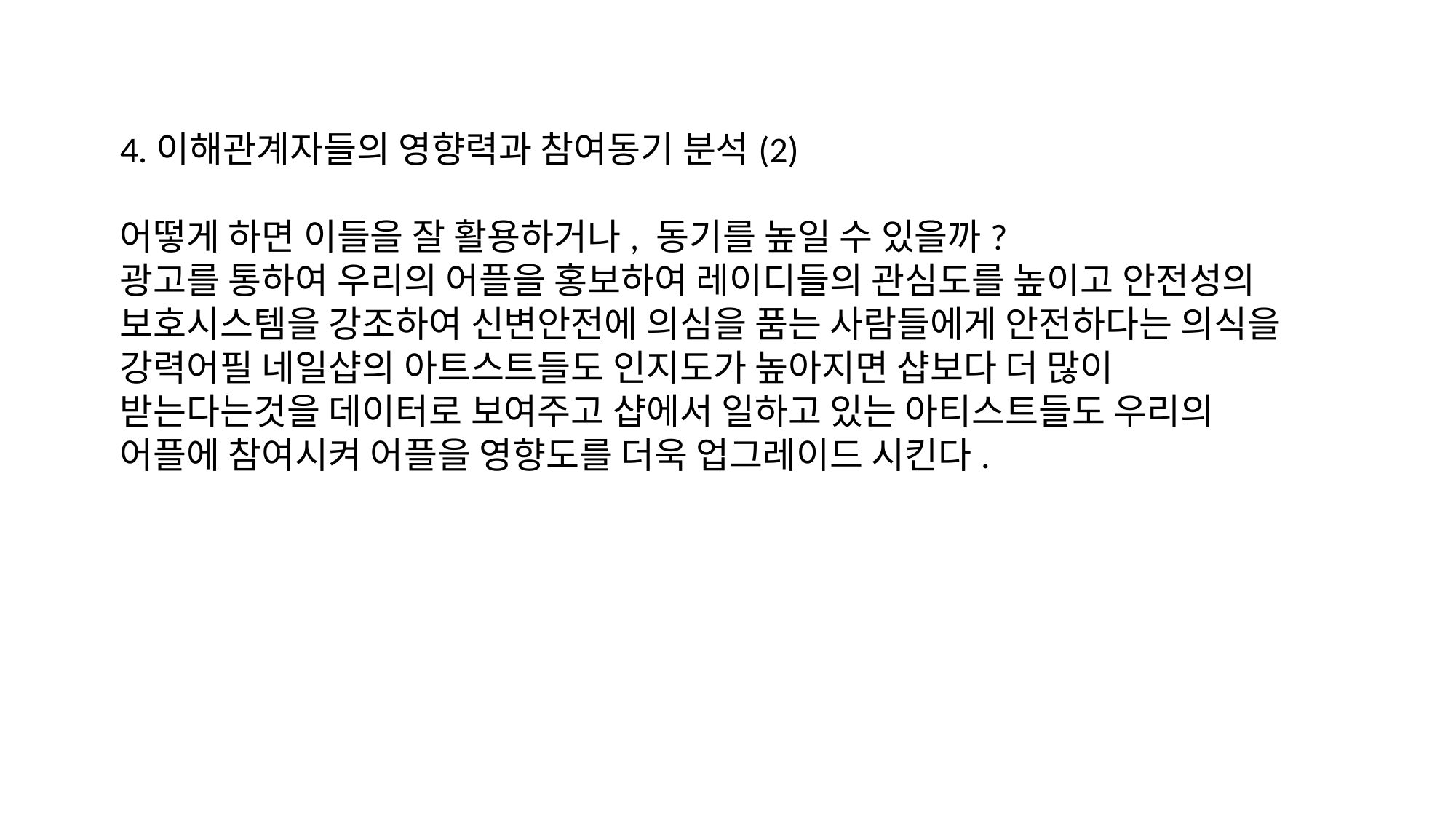

4.이해관계자들의 영향력과 참여동기 분석(2)

어떻게 하면 이들을 잘 활용하거나, 동기를 높일 수 있을까?
광고를 통하여 우리의 어플을 홍보하여 레이디들의 관심도를 높이고 안전성의 보호시스템을 강조하여 신변안전에 의심을 품는 사람들에게 안전하다는 의식을 강력어필 네일샵의 아트스트들도 인지도가 높아지면 샵보다 더 많이 받는다는것을 데이터로 보여주고 샵에서 일하고 있는 아티스트들도 우리의 어플에 참여시켜 어플을 영향도를 더욱 업그레이드 시킨다.